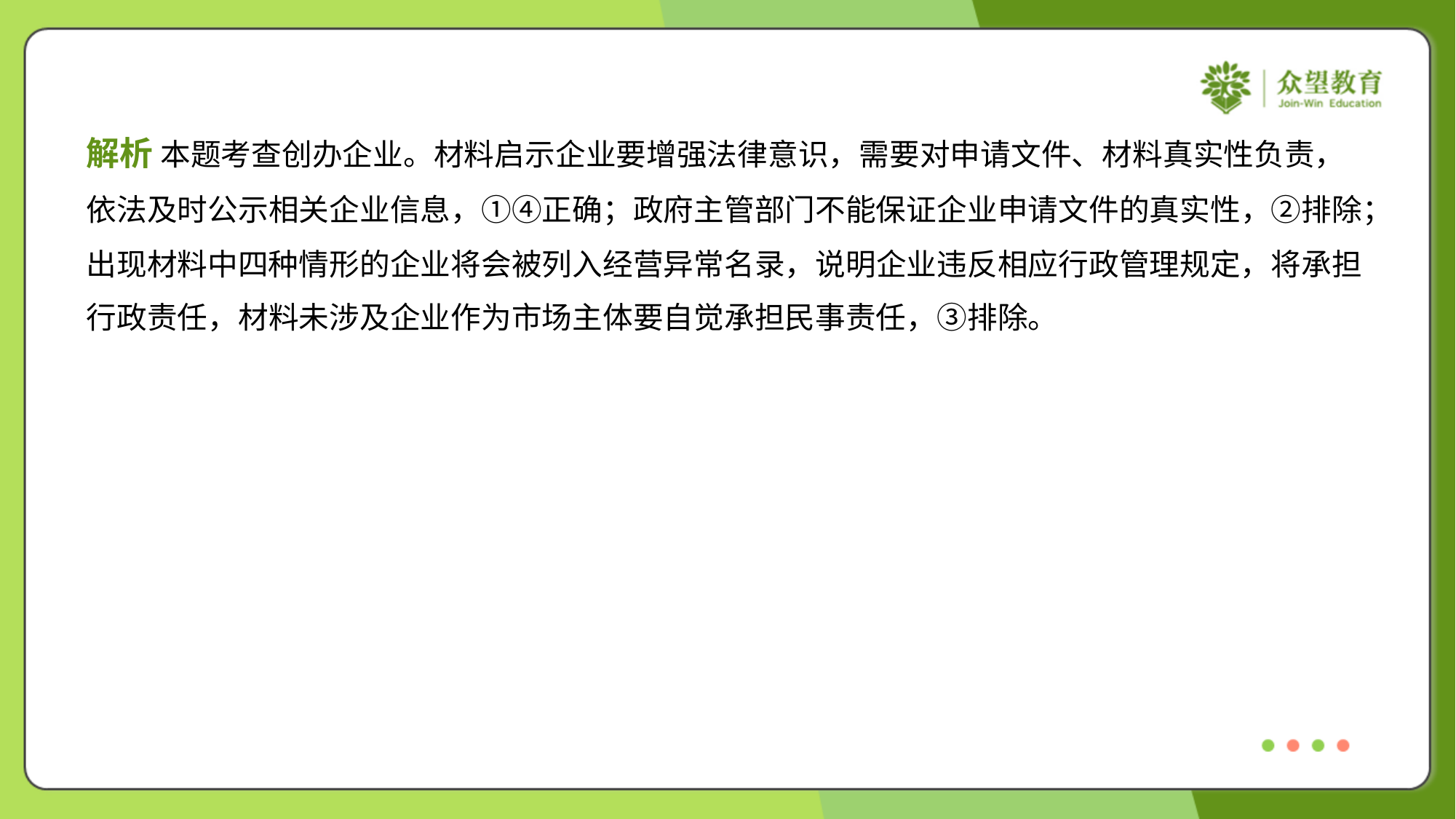

解析 本题考查创办企业。材料启示企业要增强法律意识，需要对申请文件、材料真实性负责，
依法及时公示相关企业信息，①④正确；政府主管部门不能保证企业申请文件的真实性，②排除；
出现材料中四种情形的企业将会被列入经营异常名录，说明企业违反相应行政管理规定，将承担
行政责任，材料未涉及企业作为市场主体要自觉承担民事责任，③排除。